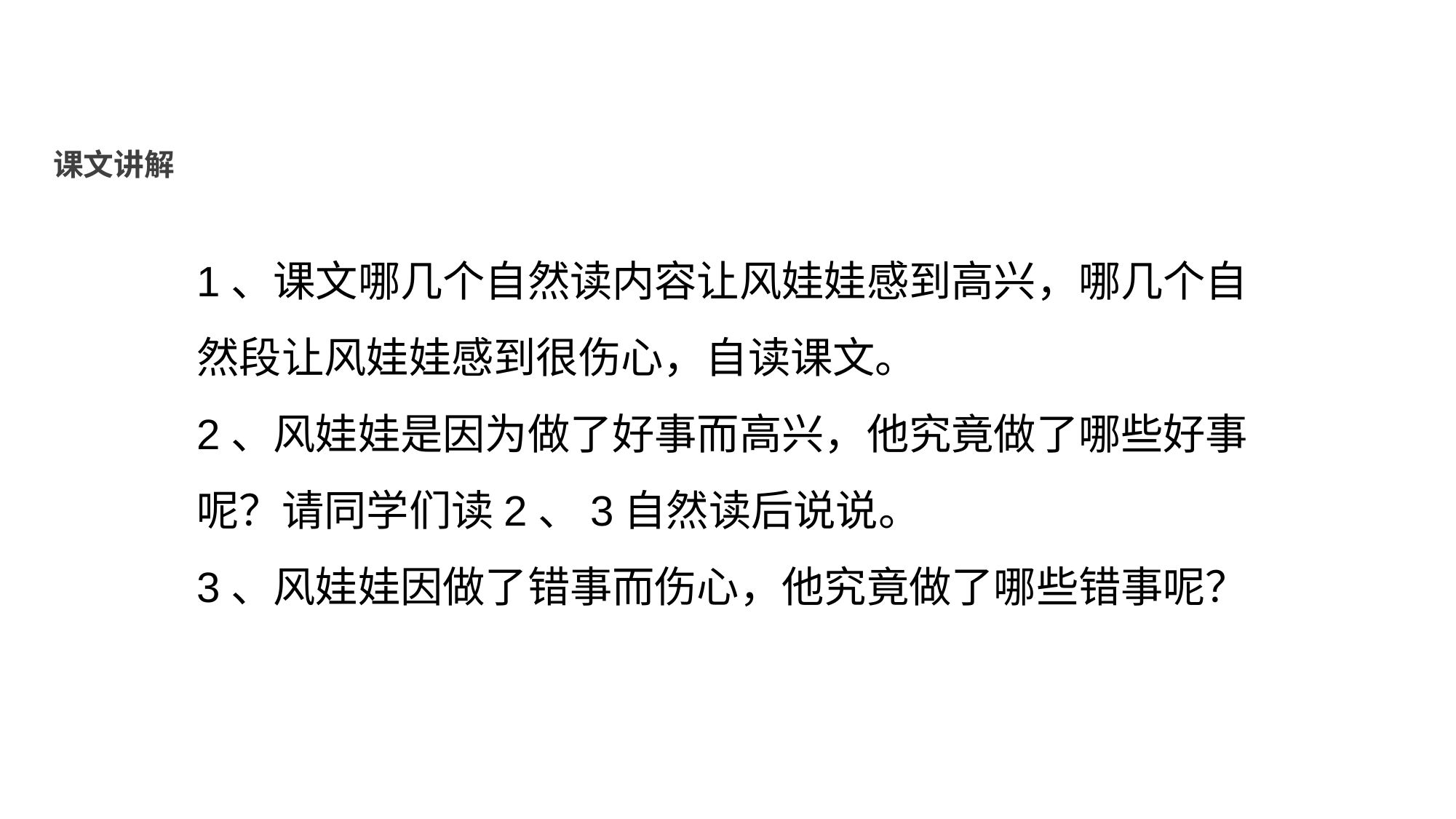

课文讲解
1、课文哪几个自然读内容让风娃娃感到高兴，哪几个自然段让风娃娃感到很伤心，自读课文。
2、风娃娃是因为做了好事而高兴，他究竟做了哪些好事呢？请同学们读2、3自然读后说说。
3、风娃娃因做了错事而伤心，他究竟做了哪些错事呢？